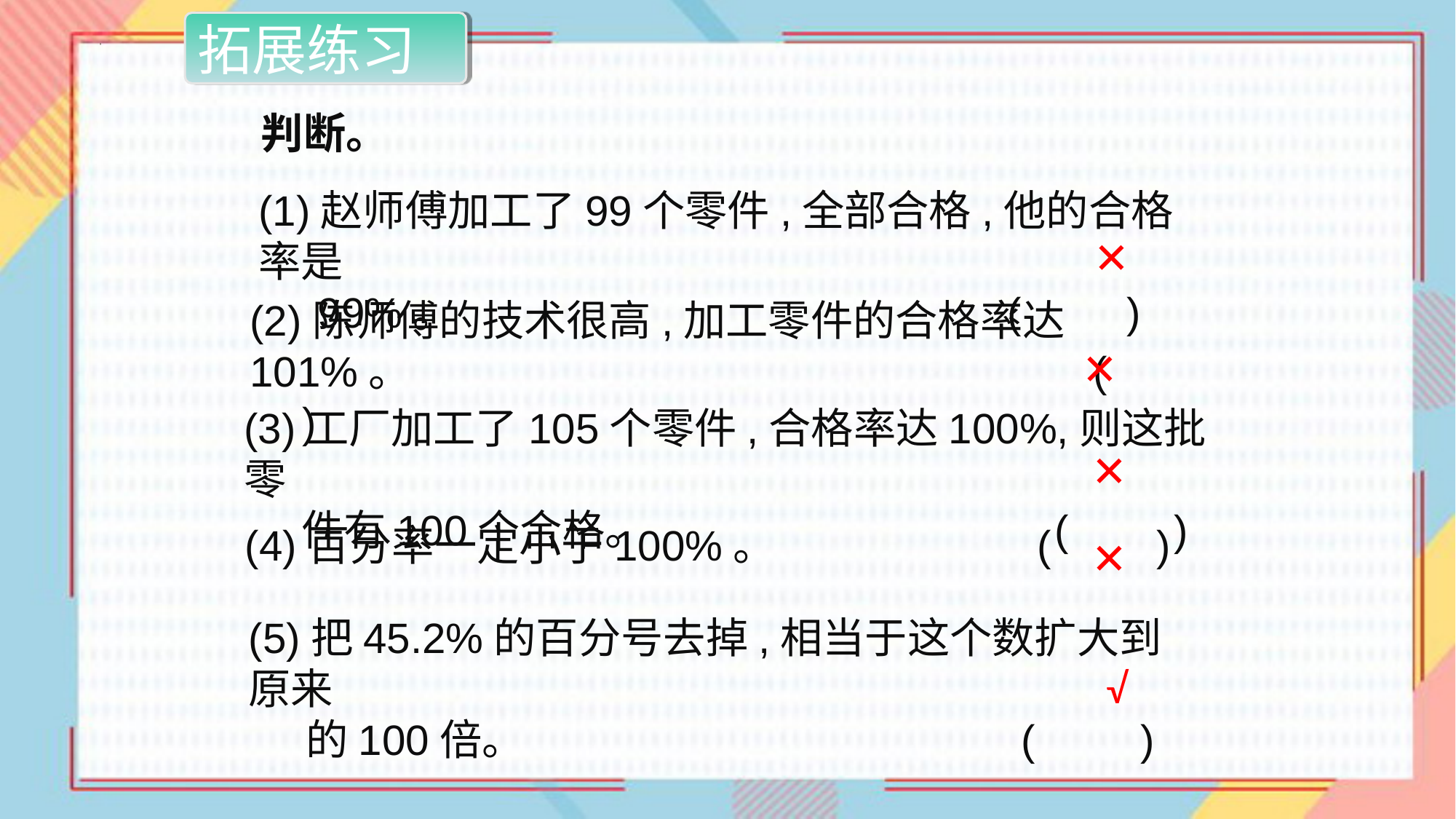

拓展练习
 判断。
(1)赵师傅加工了99个零件,全部合格,他的合格率是
     99%。	                                                       (　　)
✕
(2)陈师傅的技术很高,加工零件的合格率达101%。	                                                                 (　　)
✕
(3)工厂加工了105个零件,合格率达100%,则这批零
     件有100个合格。                                          (　　)
✕
(4)百分率一定小于100%。	                         (　　)
✕
(5)把45.2%的百分号去掉,相当于这个数扩大到原来
     的100倍。	                                              (　　)
√